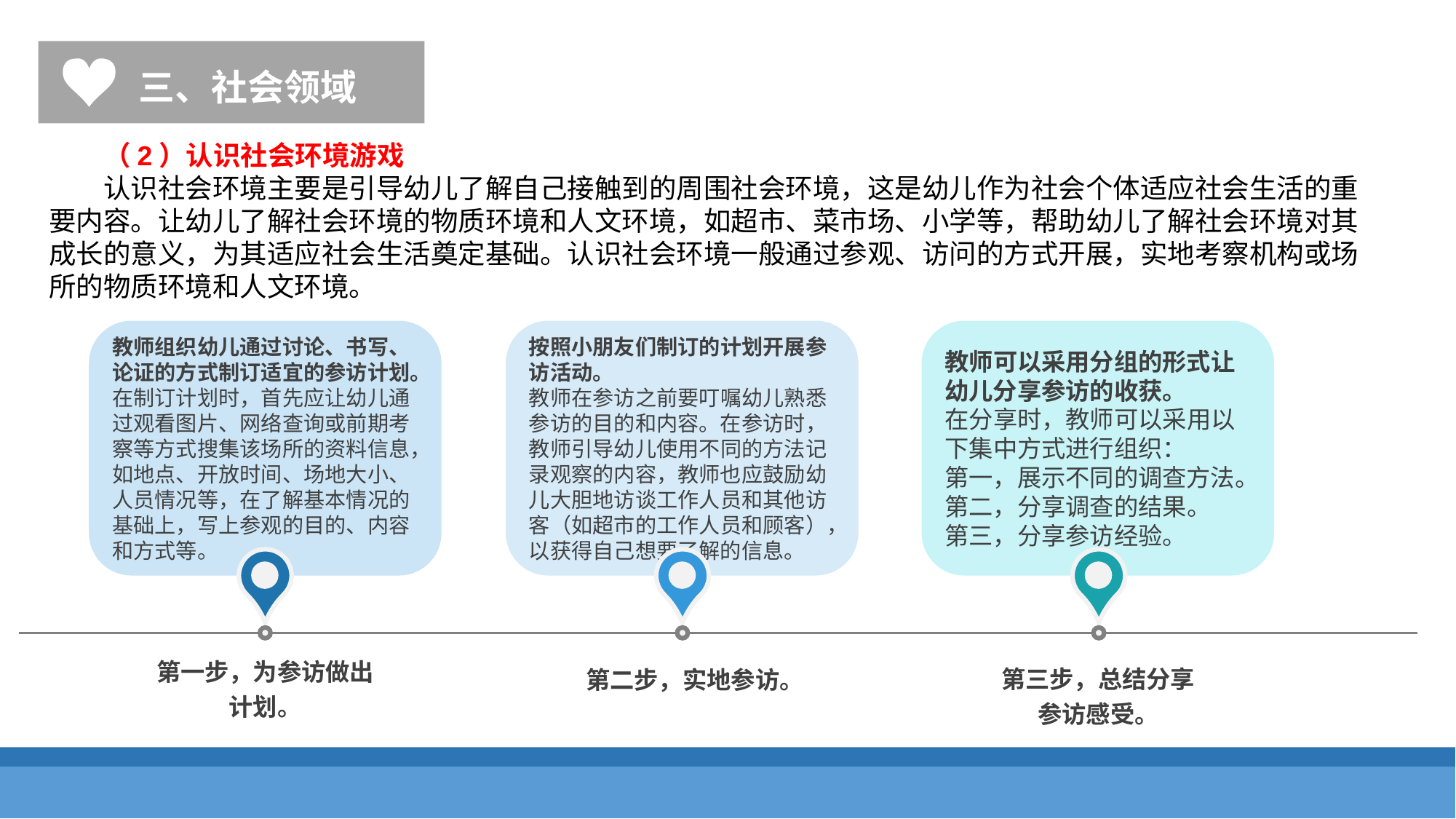

三、社会领域
（2）认识社会环境游戏
认识社会环境主要是引导幼儿了解自己接触到的周围社会环境，这是幼儿作为社会个体适应社会生活的重要内容。让幼儿了解社会环境的物质环境和人文环境，如超市、菜市场、小学等，帮助幼儿了解社会环境对其成长的意义，为其适应社会生活奠定基础。认识社会环境一般通过参观、访问的方式开展，实地考察机构或场所的物质环境和人文环境。
教师组织幼儿通过讨论、书写、论证的方式制订适宜的参访计划。
在制订计划时，首先应让幼儿通过观看图片、网络查询或前期考察等方式搜集该场所的资料信息，如地点、开放时间、场地大小、人员情况等，在了解基本情况的基础上，写上参观的目的、内容和方式等。
按照小朋友们制订的计划开展参访活动。
教师在参访之前要叮嘱幼儿熟悉参访的目的和内容。在参访时，教师引导幼儿使用不同的方法记录观察的内容，教师也应鼓励幼儿大胆地访谈工作人员和其他访客（如超市的工作人员和顾客），以获得自己想要了解的信息。
教师可以采用分组的形式让幼儿分享参访的收获。
在分享时，教师可以采用以下集中方式进行组织：
第一，展示不同的调查方法。
第二，分享调查的结果。
第三，分享参访经验。

第一步，为参访做出计划。
第三步，总结分享参访感受。
第二步，实地参访。